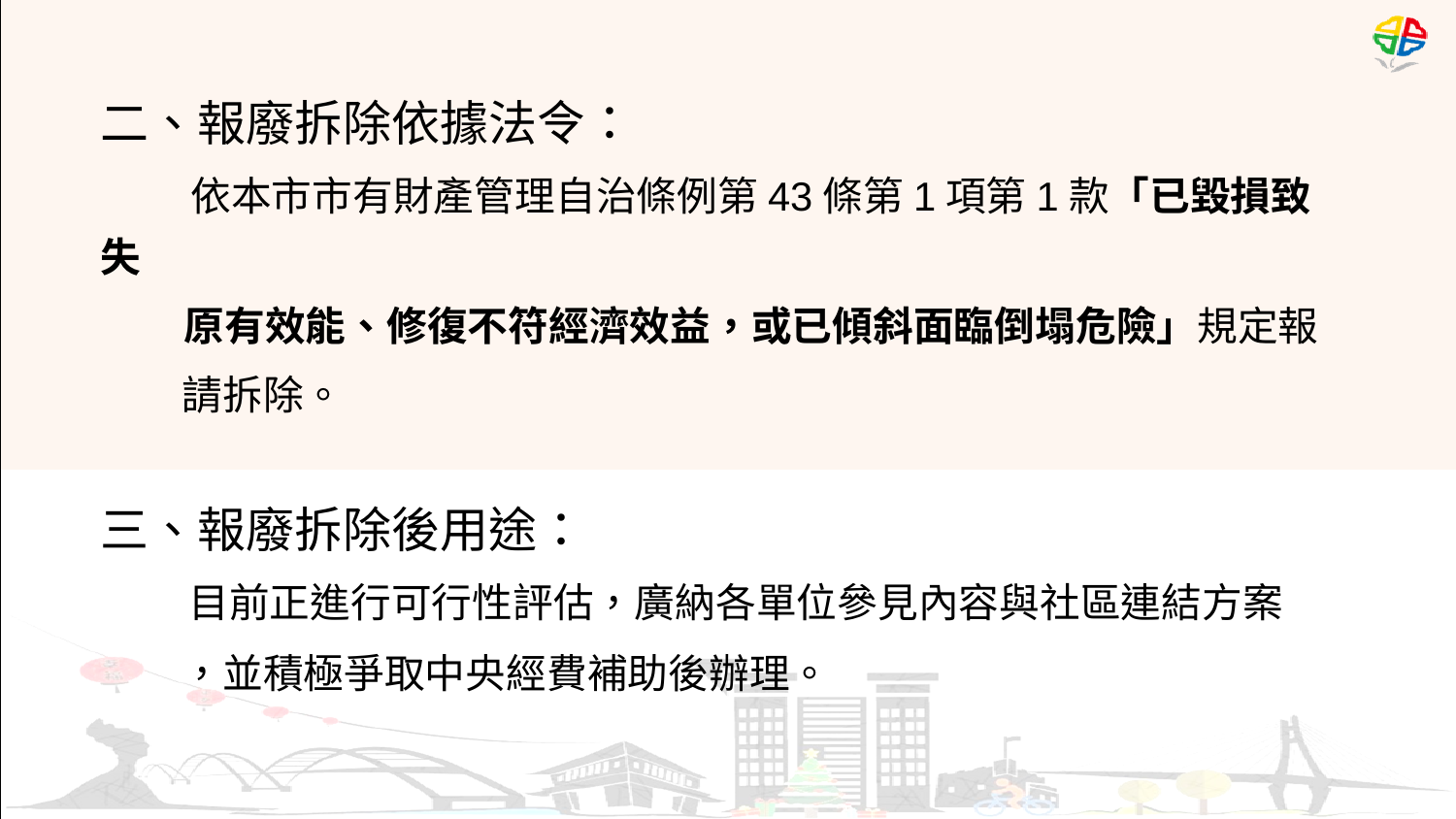

二、報廢拆除依據法令：
        依本市市有財產管理自治條例第43條第1項第1款「已毀損致失
        原有效能、修復不符經濟效益，或已傾斜面臨倒塌危險」規定報
        請拆除。

三、報廢拆除後用途：
       目前正進行可行性評估，廣納各單位參見內容與社區連結方案
        ，並積極爭取中央經費補助後辦理。